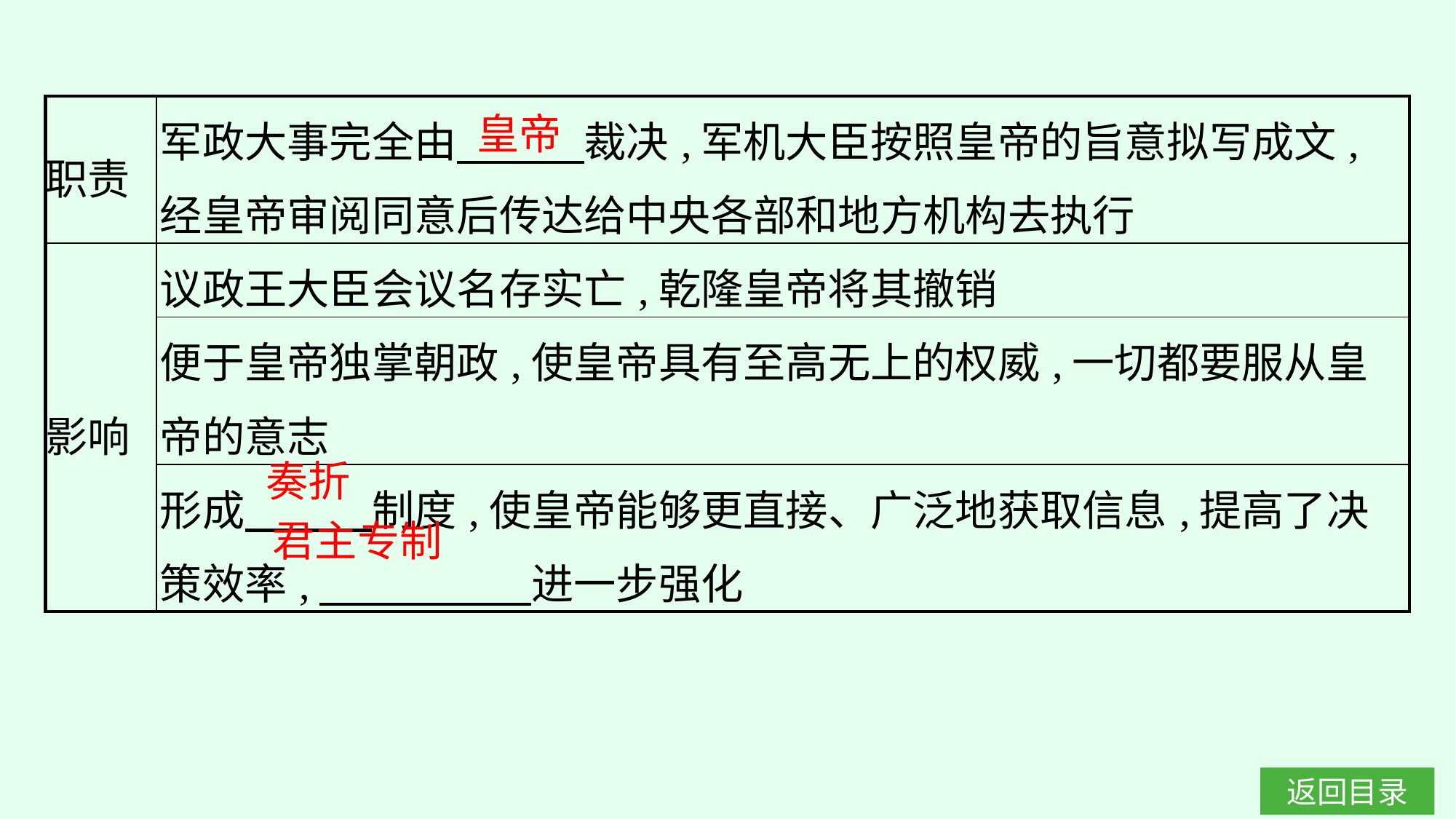

| 职责 | 军政大事完全由　　　裁决,军机大臣按照皇帝的旨意拟写成文,经皇帝审阅同意后传达给中央各部和地方机构去执行 |
| --- | --- |
| 影响 | 议政王大臣会议名存实亡,乾隆皇帝将其撤销 |
|  | 便于皇帝独掌朝政,使皇帝具有至高无上的权威,一切都要服从皇帝的意志 |
|  | 形成　　　制度,使皇帝能够更直接、广泛地获取信息,提高了决策效率,　　　　　进一步强化 |
皇帝
奏折
君主专制